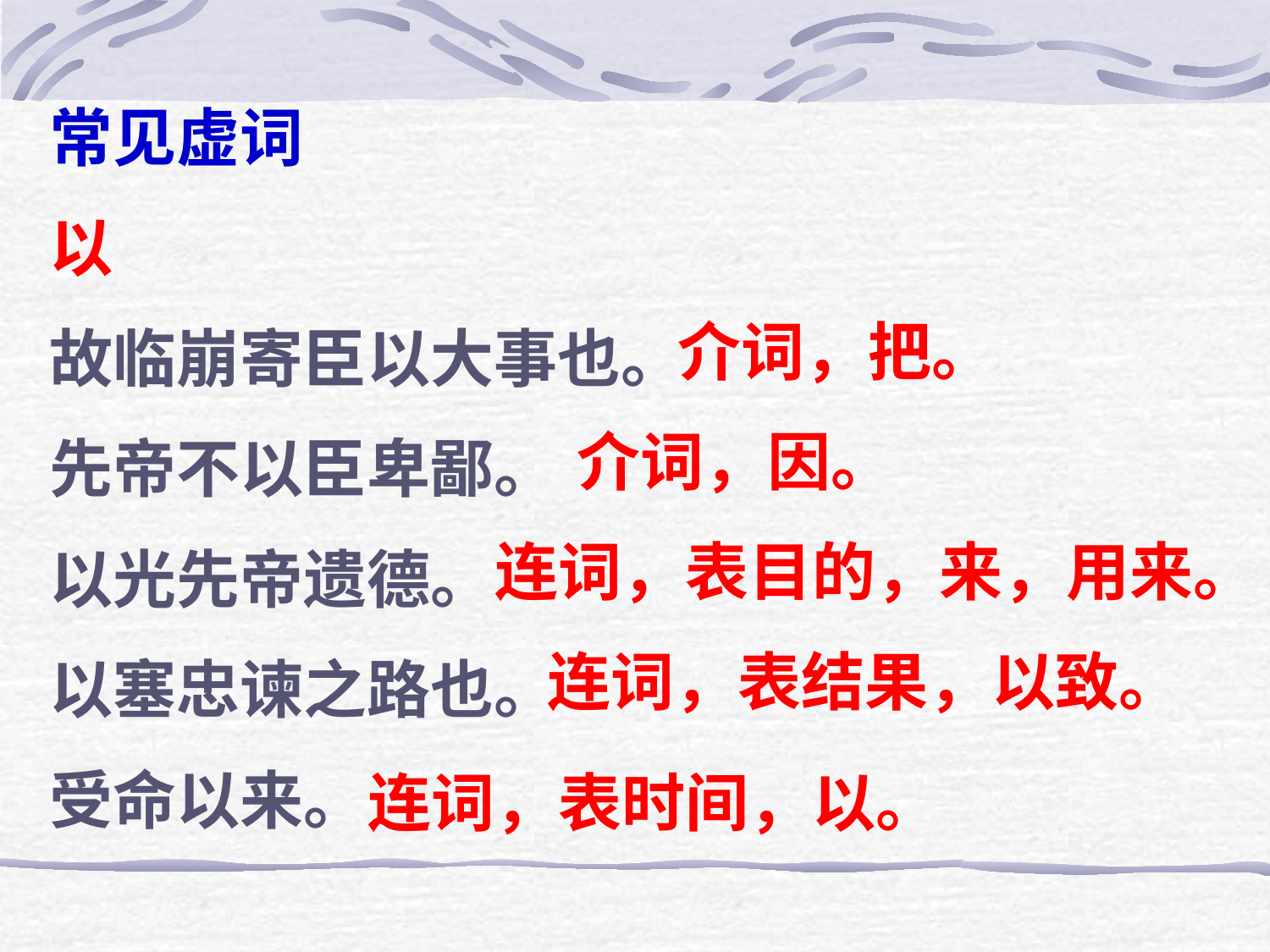

常见虚词
以
故临崩寄臣以大事也。
先帝不以臣卑鄙。
以光先帝遗德。
以塞忠谏之路也。
受命以来。
介词，把。
介词，因。
连词，表目的，来，用来。
连词，表结果，以致。
连词，表时间，以。